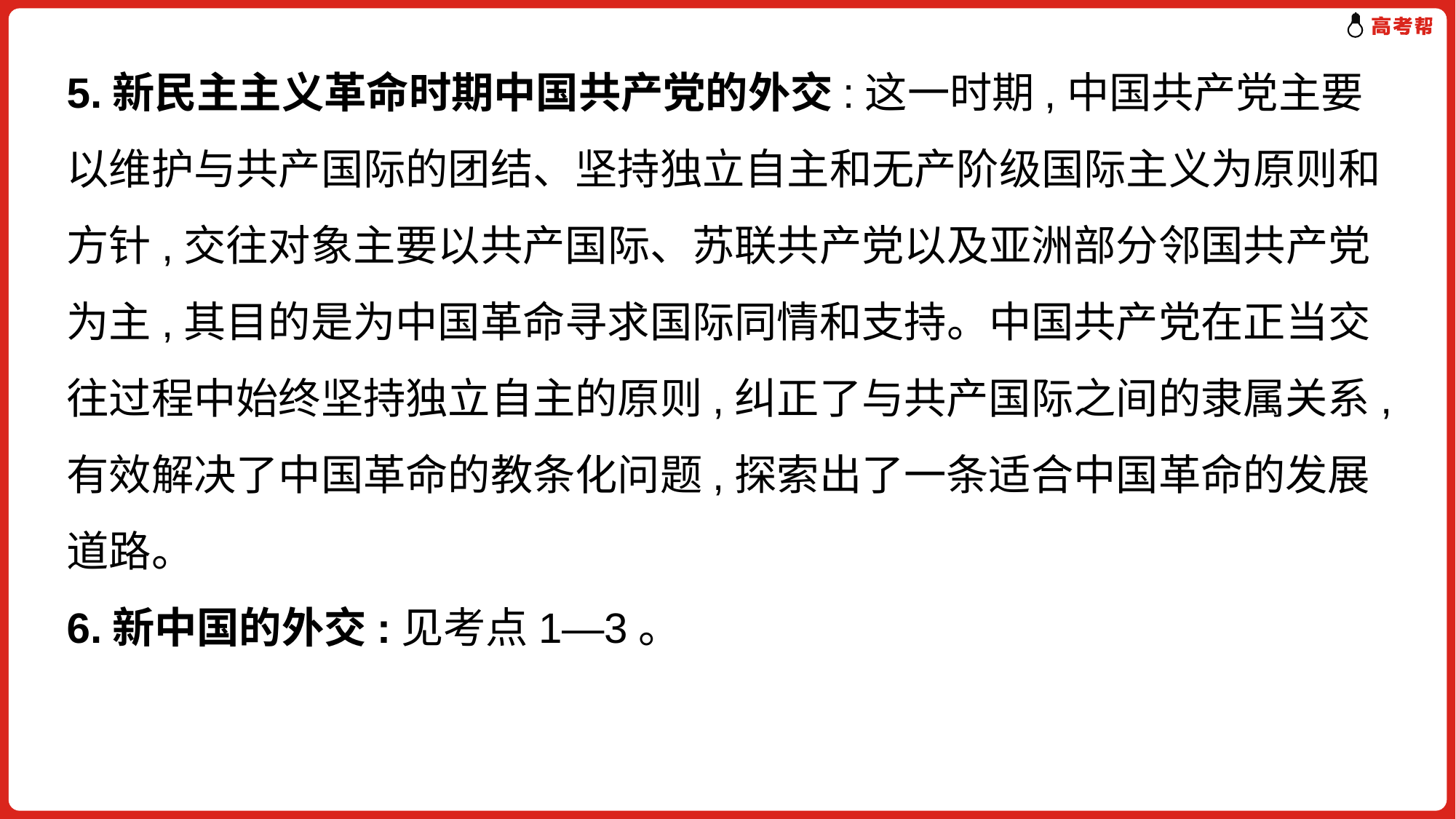

5.新民主主义革命时期中国共产党的外交:这一时期,中国共产党主要以维护与共产国际的团结、坚持独立自主和无产阶级国际主义为原则和方针,交往对象主要以共产国际、苏联共产党以及亚洲部分邻国共产党为主,其目的是为中国革命寻求国际同情和支持。中国共产党在正当交往过程中始终坚持独立自主的原则,纠正了与共产国际之间的隶属关系,有效解决了中国革命的教条化问题,探索出了一条适合中国革命的发展道路。
6.新中国的外交:见考点1—3。